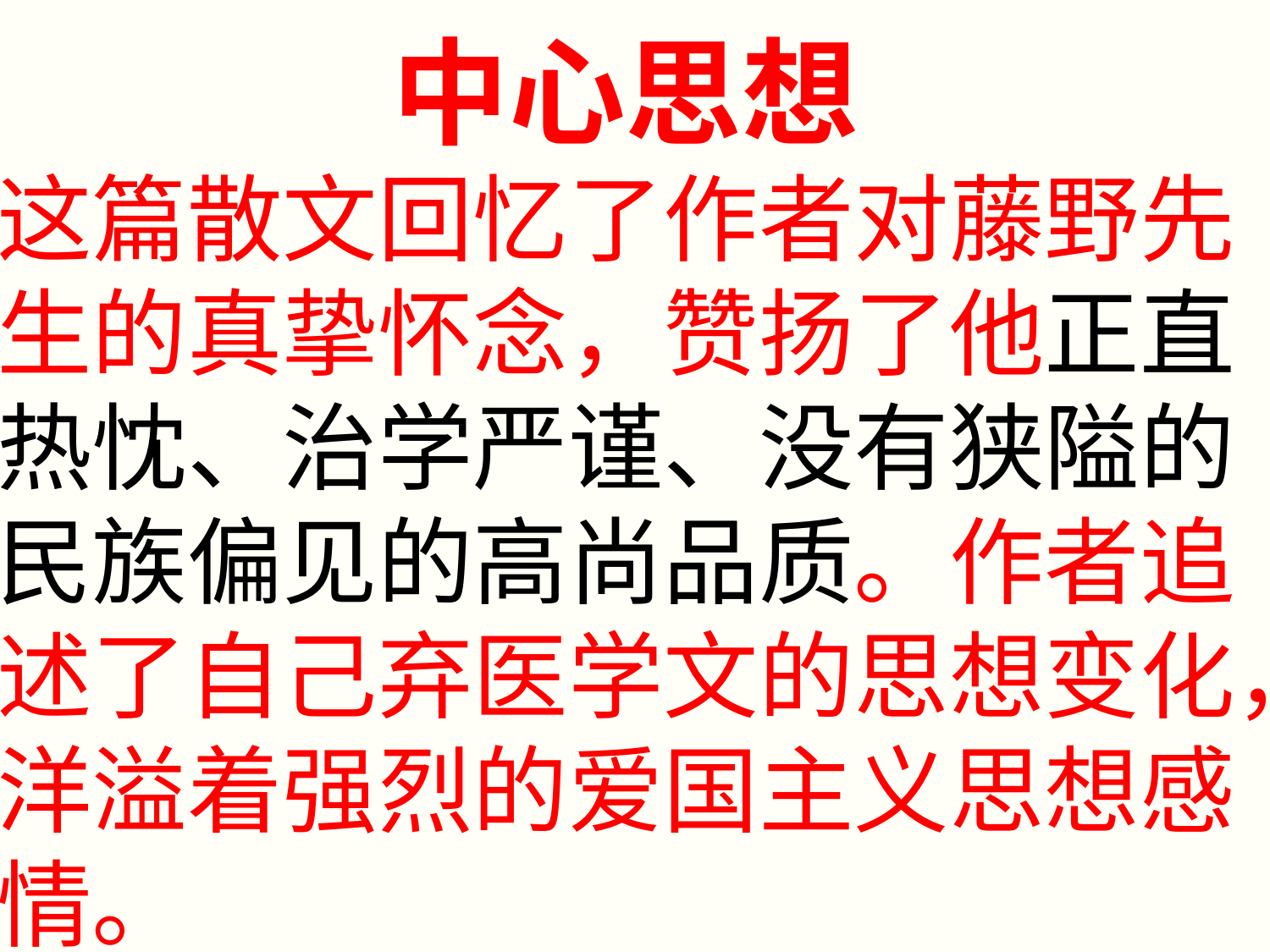

中心思想
这篇散文回忆了作者对藤野先生的真挚怀念，赞扬了他正直热忱、治学严谨、没有狭隘的民族偏见的高尚品质。作者追述了自己弃医学文的思想变化，洋溢着强烈的爱国主义思想感情。